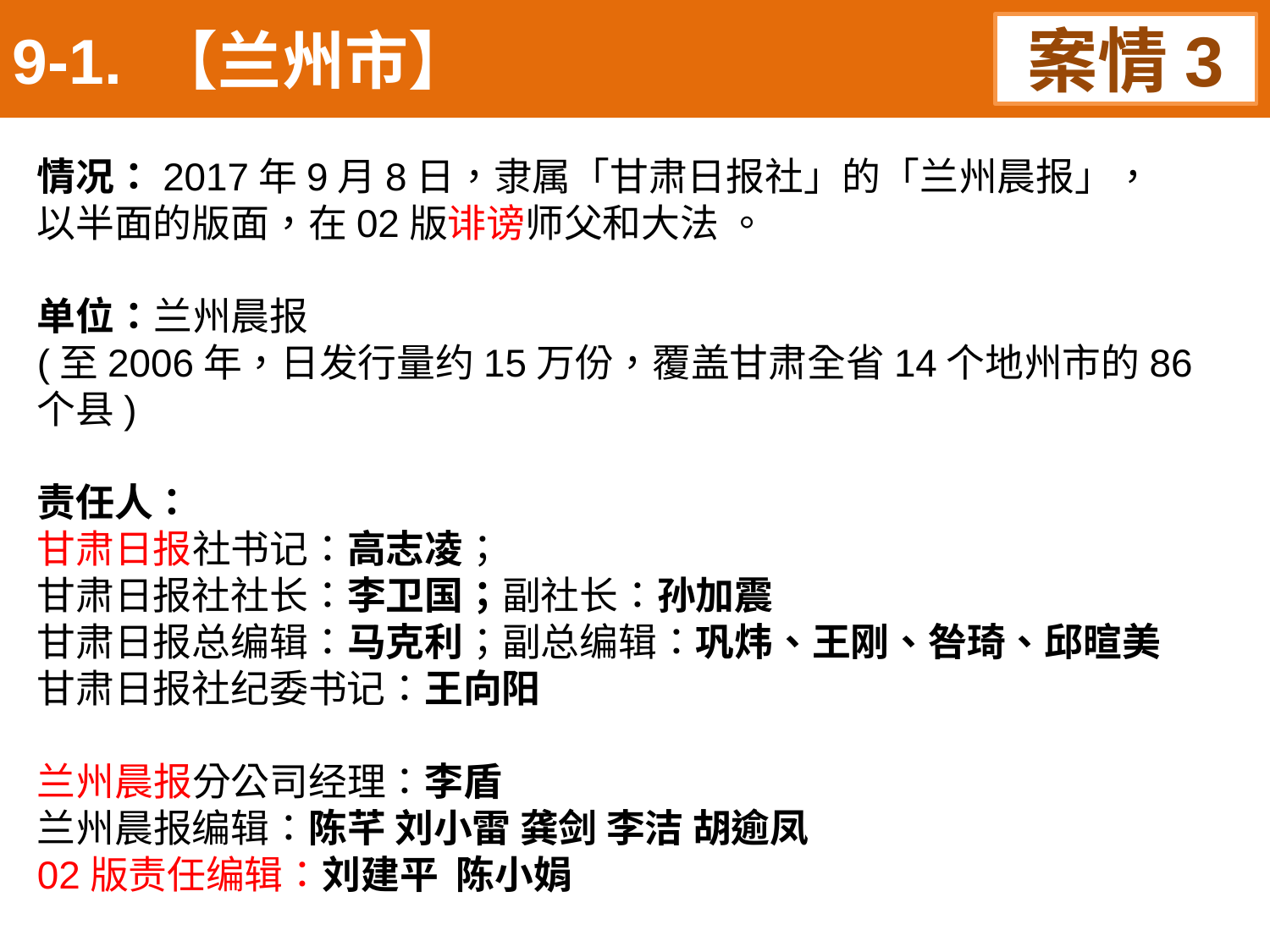

9-1. 【兰州市】
案情3
情况：2017年9月8日，隶属「甘肃日报社」的「兰州晨报」，
以半面的版面，在02版诽谤师父和大法 。

单位：兰州晨报
(至2006年，日发行量约15万份，覆盖甘肃全省14个地州市的86个县)

责任人：
甘肃日报社书记：高志凌；
甘肃日报社社长：李卫国；副社长：孙加震
甘肃日报总编辑：马克利；副总编辑：巩炜、王刚、咎琦、邱暄美
甘肃日报社纪委书记：王向阳

兰州晨报分公司经理：李盾
兰州晨报编辑：陈芊 刘小雷 龚剑 李洁 胡逾凤
02版责任编辑：刘建平  陈小娟